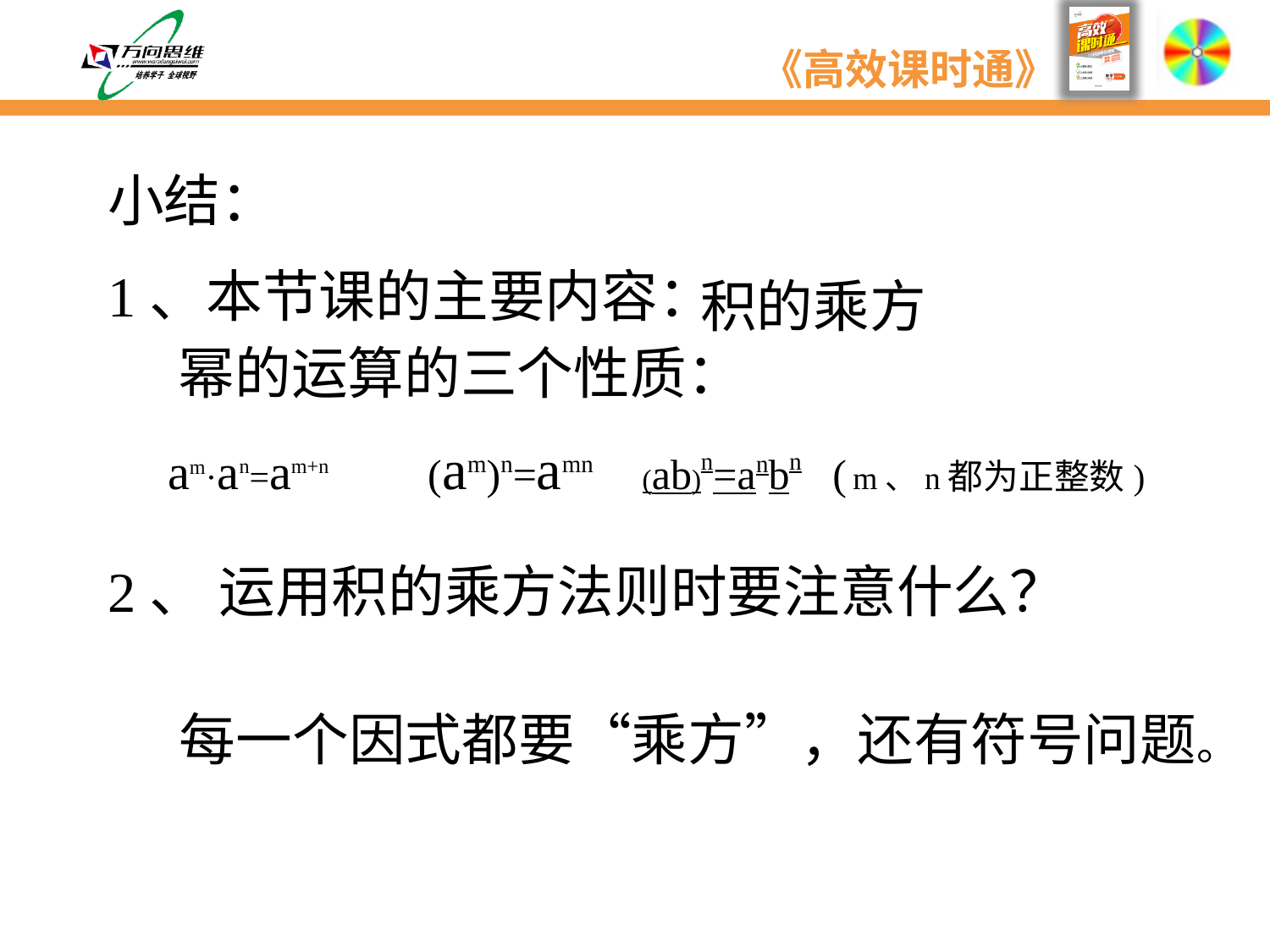

小结：
1、本节课的主要内容：
积的乘方
  幂的运算的三个性质：
  am·an=am+n         (am)n=amn        (ab)n=anbn     ( m、n都为正整数)

2、 运用积的乘方法则时要注意什么？

每一个因式都要“乘方”，还有符号问题。